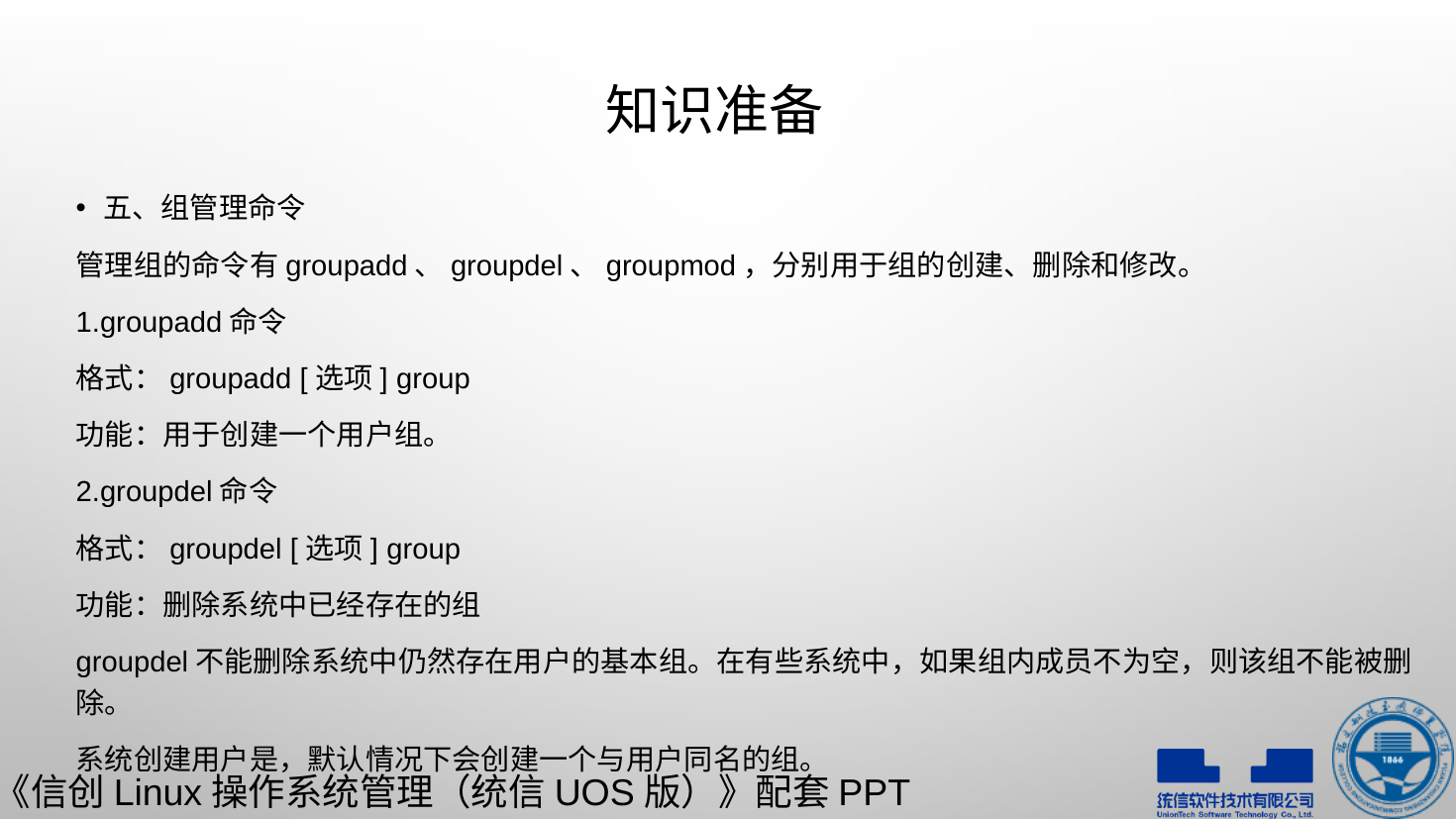

# 知识准备
五、组管理命令
管理组的命令有groupadd、groupdel、groupmod，分别用于组的创建、删除和修改。
1.groupadd命令
格式：groupadd [选项] group
功能：用于创建一个用户组。
2.groupdel命令
格式：groupdel [选项] group
功能：删除系统中已经存在的组
groupdel不能删除系统中仍然存在用户的基本组。在有些系统中，如果组内成员不为空，则该组不能被删除。
系统创建用户是，默认情况下会创建一个与用户同名的组。